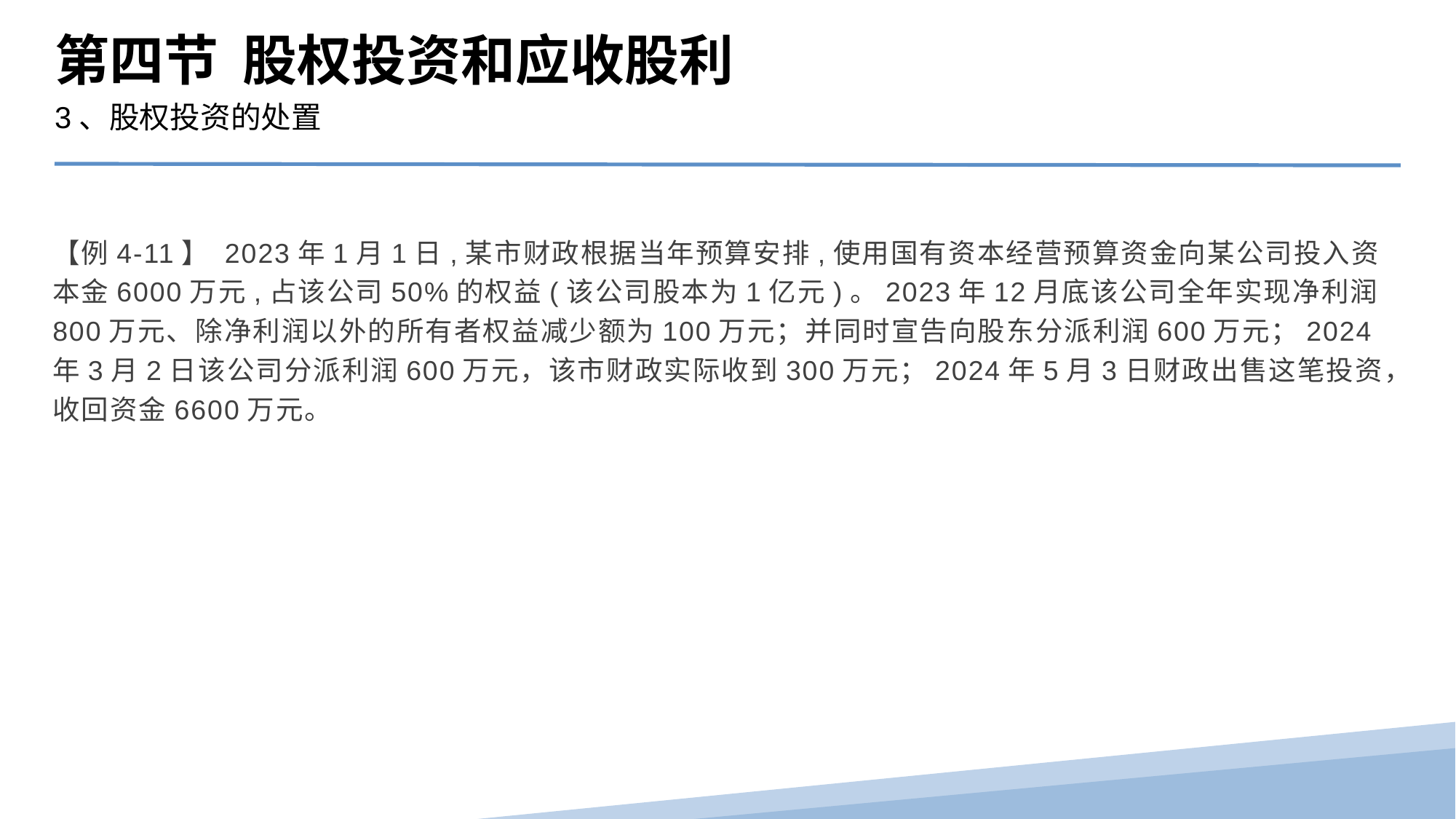

第四节  股权投资和应收股利
3、股权投资的处置
【例4-11】 2023年1月1日,某市财政根据当年预算安排,使用国有资本经营预算资金向某公司投入资本金6000万元,占该公司50%的权益(该公司股本为1亿元)。2023年12月底该公司全年实现净利润800万元、除净利润以外的所有者权益减少额为100万元；并同时宣告向股东分派利润600万元；2024年3月2日该公司分派利润600万元，该市财政实际收到300万元；2024年5月3日财政出售这笔投资，收回资金6600万元。